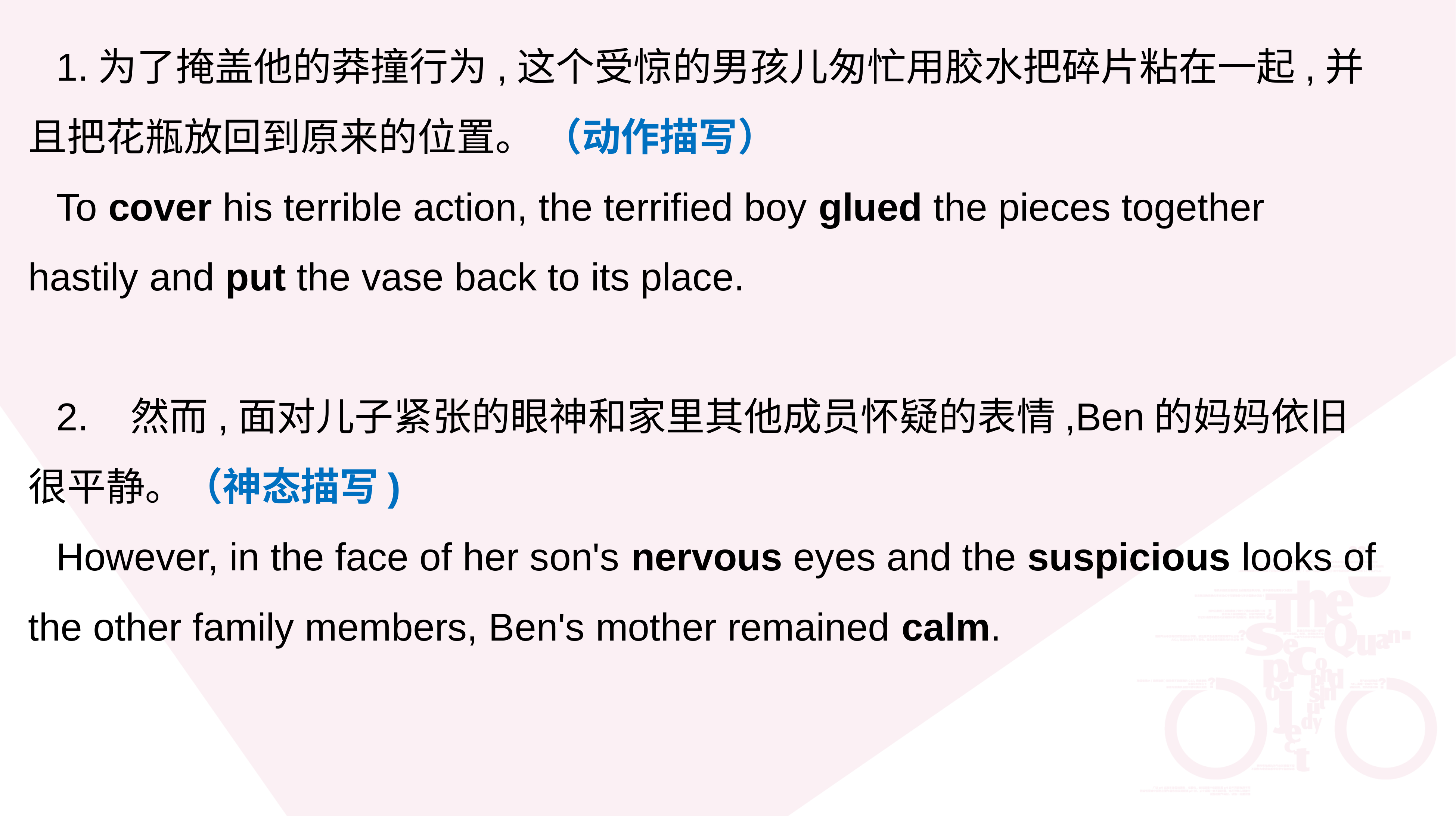

1.为了掩盖他的莽撞行为,这个受惊的男孩儿匆忙用胶水把碎片粘在一起,并且把花瓶放回到原来的位置。 （动作描写）
To cover his terrible action, the terrified boy glued the pieces together hastily and put the vase back to its place.

2.   然而,面对儿子紧张的眼神和家里其他成员怀疑的表情,Ben的妈妈依旧很平静。（神态描写)
However, in the face of her son's nervous eyes and the suspicious looks of the other family members, Ben's mother remained calm.